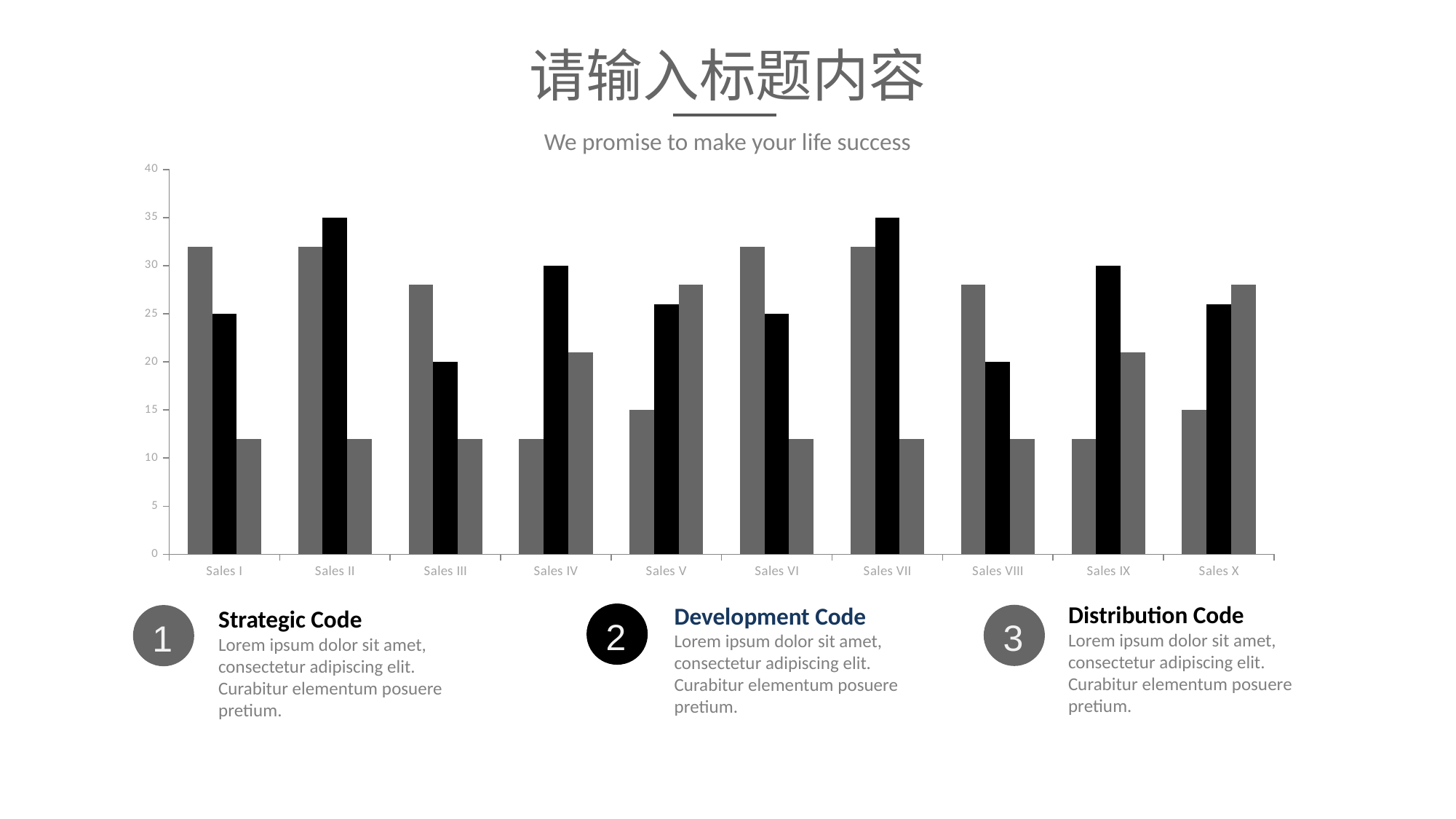

请输入标题内容
We promise to make your life success

### Chart

| Category | Series 1 | Series 2 | Series 3 |
|---|---|---|---|
| Sales I | 32.0 | 25.0 | 12.0 |
| Sales II | 32.0 | 35.0 | 12.0 |
| Sales III | 28.0 | 20.0 | 12.0 |
| Sales IV | 12.0 | 30.0 | 21.0 |
| Sales V | 15.0 | 26.0 | 28.0 |
| Sales VI | 32.0 | 25.0 | 12.0 |
| Sales VII | 32.0 | 35.0 | 12.0 |
| Sales VIII | 28.0 | 20.0 | 12.0 |
| Sales IX | 12.0 | 30.0 | 21.0 |
| Sales X | 15.0 | 26.0 | 28.0 |
Distribution Code
Lorem ipsum dolor sit amet, consectetur adipiscing elit. Curabitur elementum posuere pretium.
Development Code
Lorem ipsum dolor sit amet, consectetur adipiscing elit. Curabitur elementum posuere pretium.
Strategic Code
Lorem ipsum dolor sit amet, consectetur adipiscing elit. Curabitur elementum posuere pretium.

2
3
1